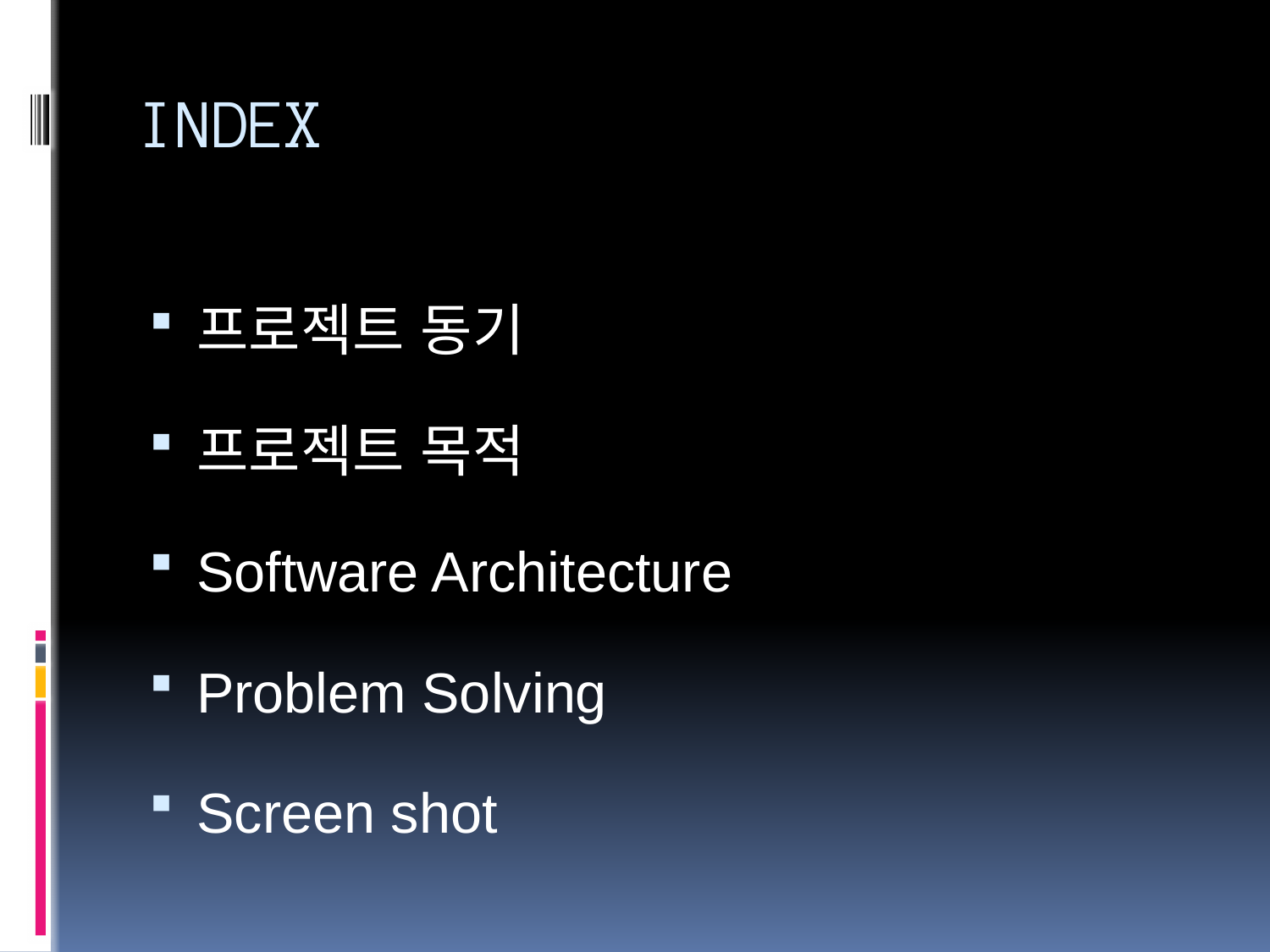

# INDEX
프로젝트 동기
프로젝트 목적
Software Architecture
Problem Solving
Screen shot